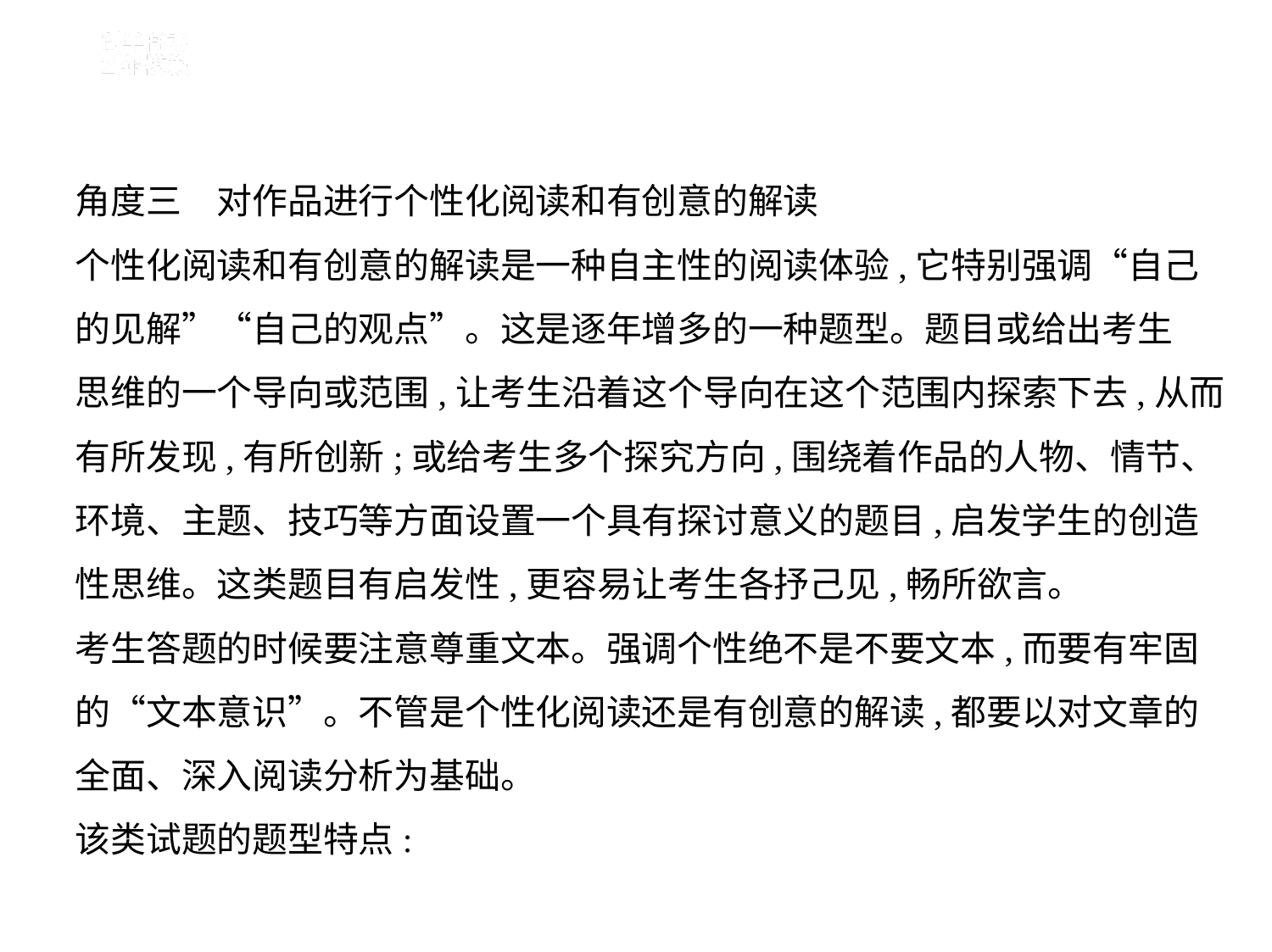

角度三　对作品进行个性化阅读和有创意的解读
个性化阅读和有创意的解读是一种自主性的阅读体验,它特别强调“自己
的见解”“自己的观点”。这是逐年增多的一种题型。题目或给出考生
思维的一个导向或范围,让考生沿着这个导向在这个范围内探索下去,从而
有所发现,有所创新;或给考生多个探究方向,围绕着作品的人物、情节、
环境、主题、技巧等方面设置一个具有探讨意义的题目,启发学生的创造
性思维。这类题目有启发性,更容易让考生各抒己见,畅所欲言。
考生答题的时候要注意尊重文本。强调个性绝不是不要文本,而要有牢固
的“文本意识”。不管是个性化阅读还是有创意的解读,都要以对文章的
全面、深入阅读分析为基础。
该类试题的题型特点: